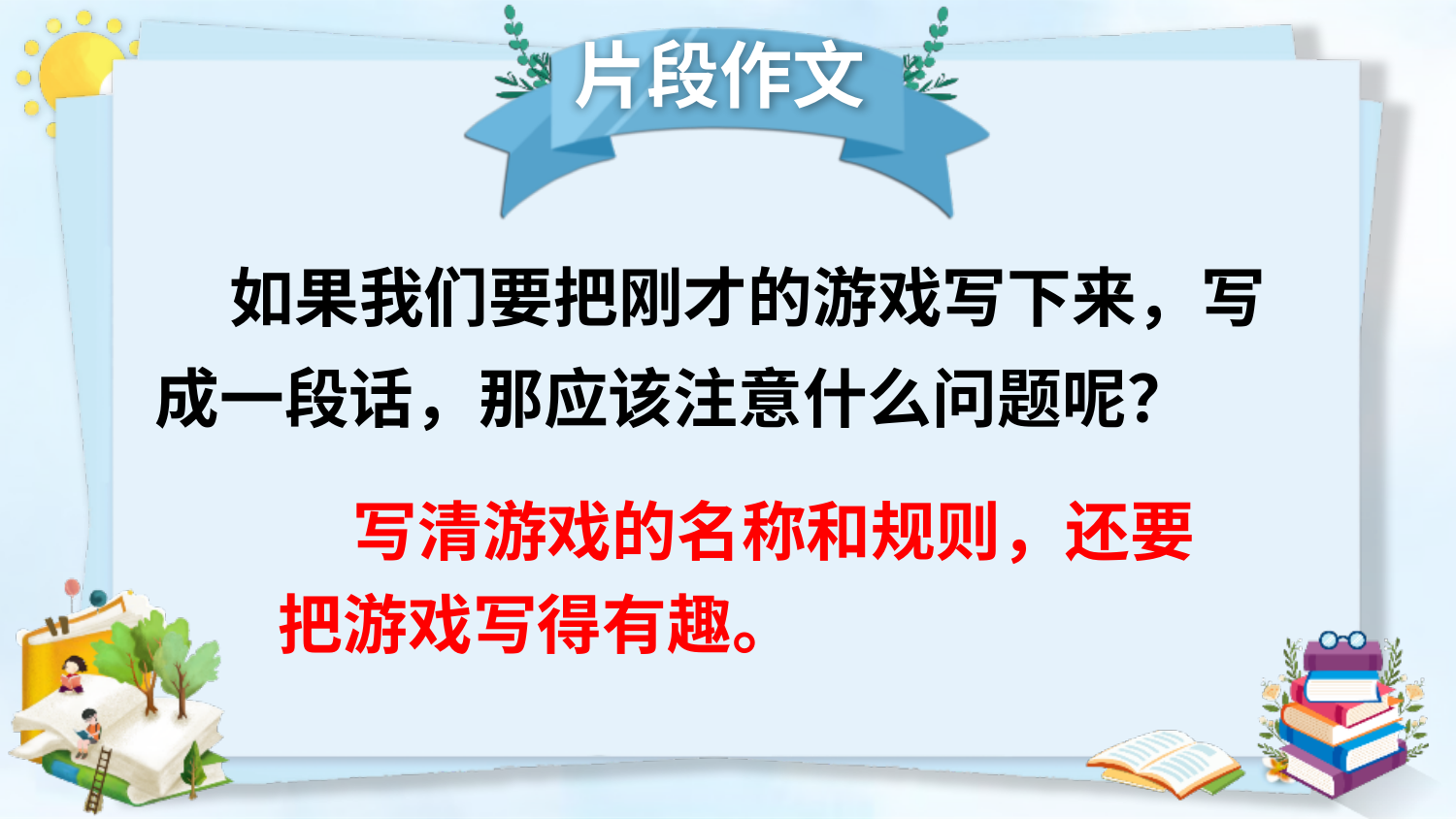

片段作文
    如果我们要把刚才的游戏写下来，写成一段话，那应该注意什么问题呢？
    写清游戏的名称和规则，还要把游戏写得有趣。